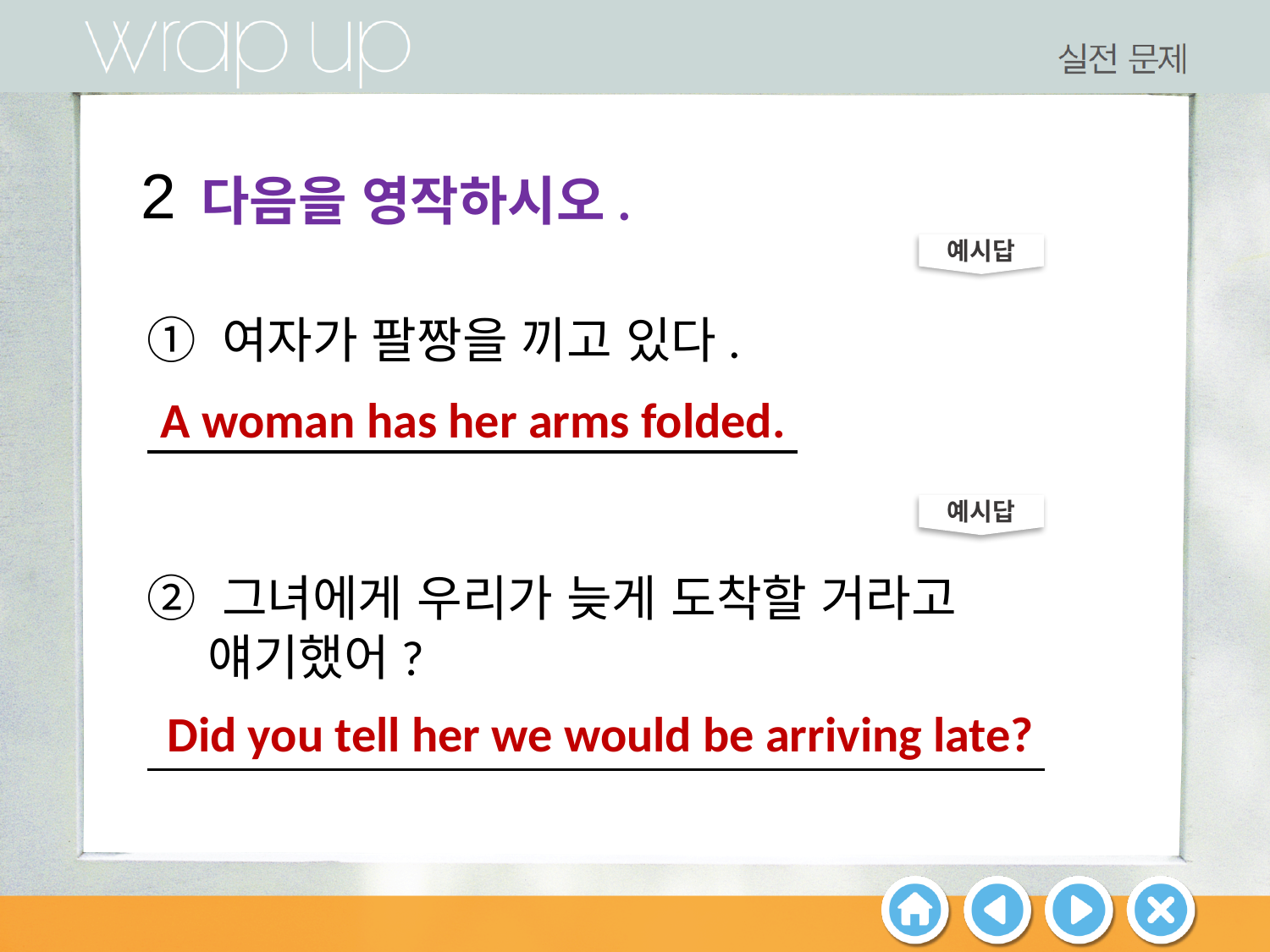

2
다음을 영작하시오.
예시답
① 여자가 팔짱을 끼고 있다.
                                                          .
A woman has her arms folded.
예시답
② 그녀에게 우리가 늦게 도착할 거라고 얘기했어?
                                                                                .
Did you tell her we would be arriving late?